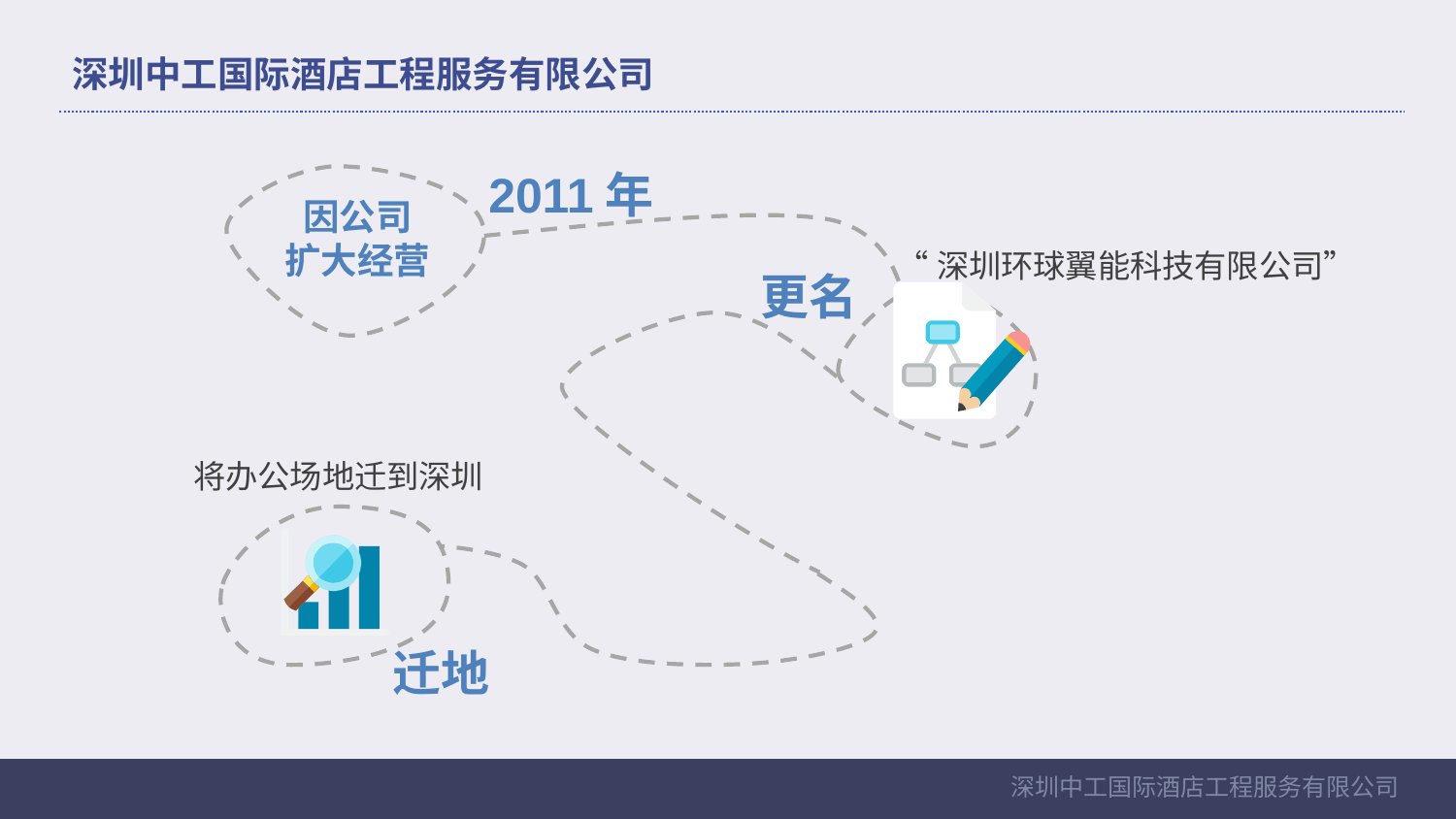

深圳中工国际酒店工程服务有限公司

2011年

因公司
扩大经营

“深圳环球翼能科技有限公司”
更名

将办公场地迁到深圳

迁地

深圳中工国际酒店工程服务有限公司